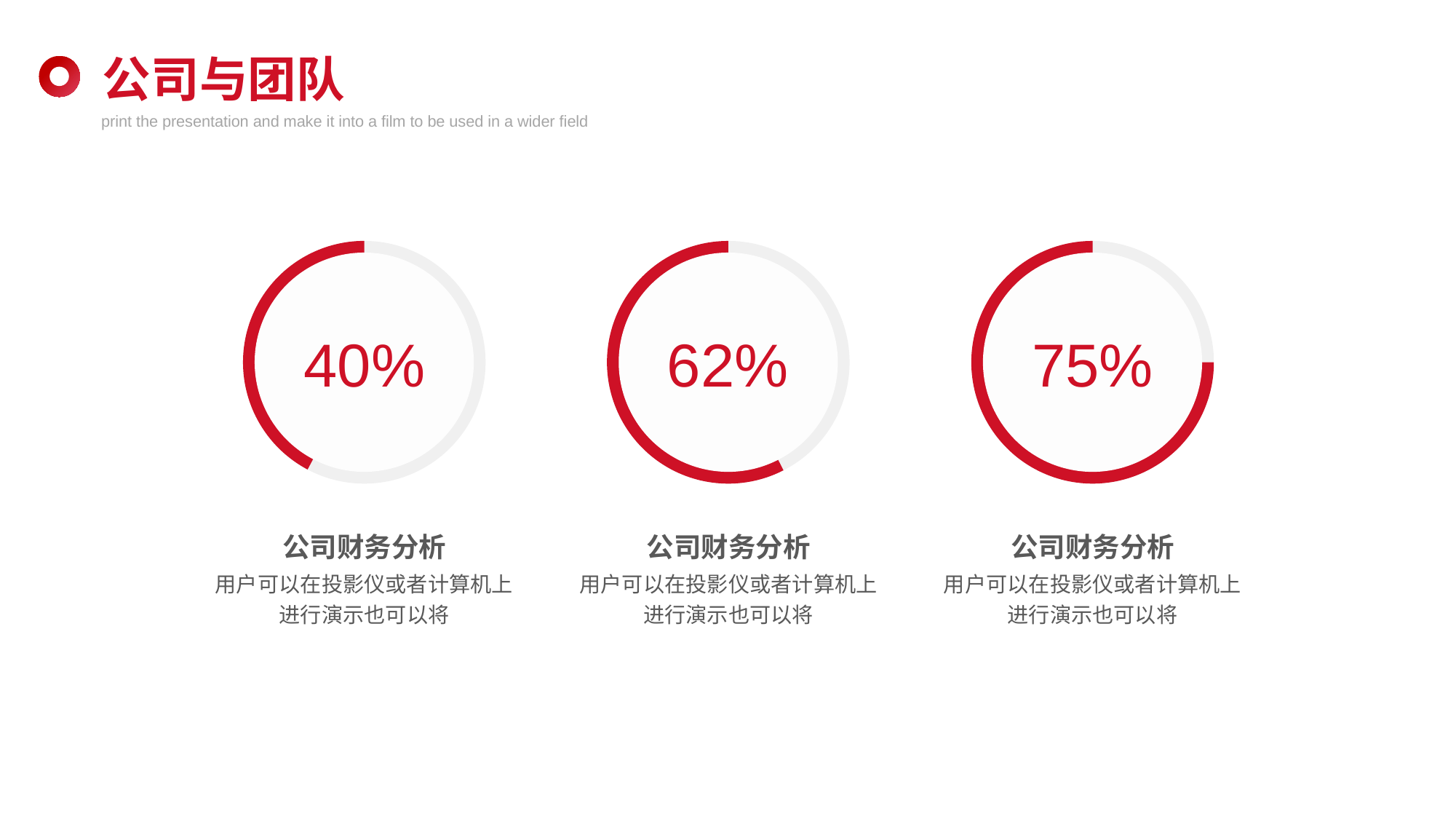

40%
62%
75%
公司财务分析
用户可以在投影仪或者计算机上进行演示也可以将
公司财务分析
用户可以在投影仪或者计算机上进行演示也可以将
公司财务分析
用户可以在投影仪或者计算机上进行演示也可以将